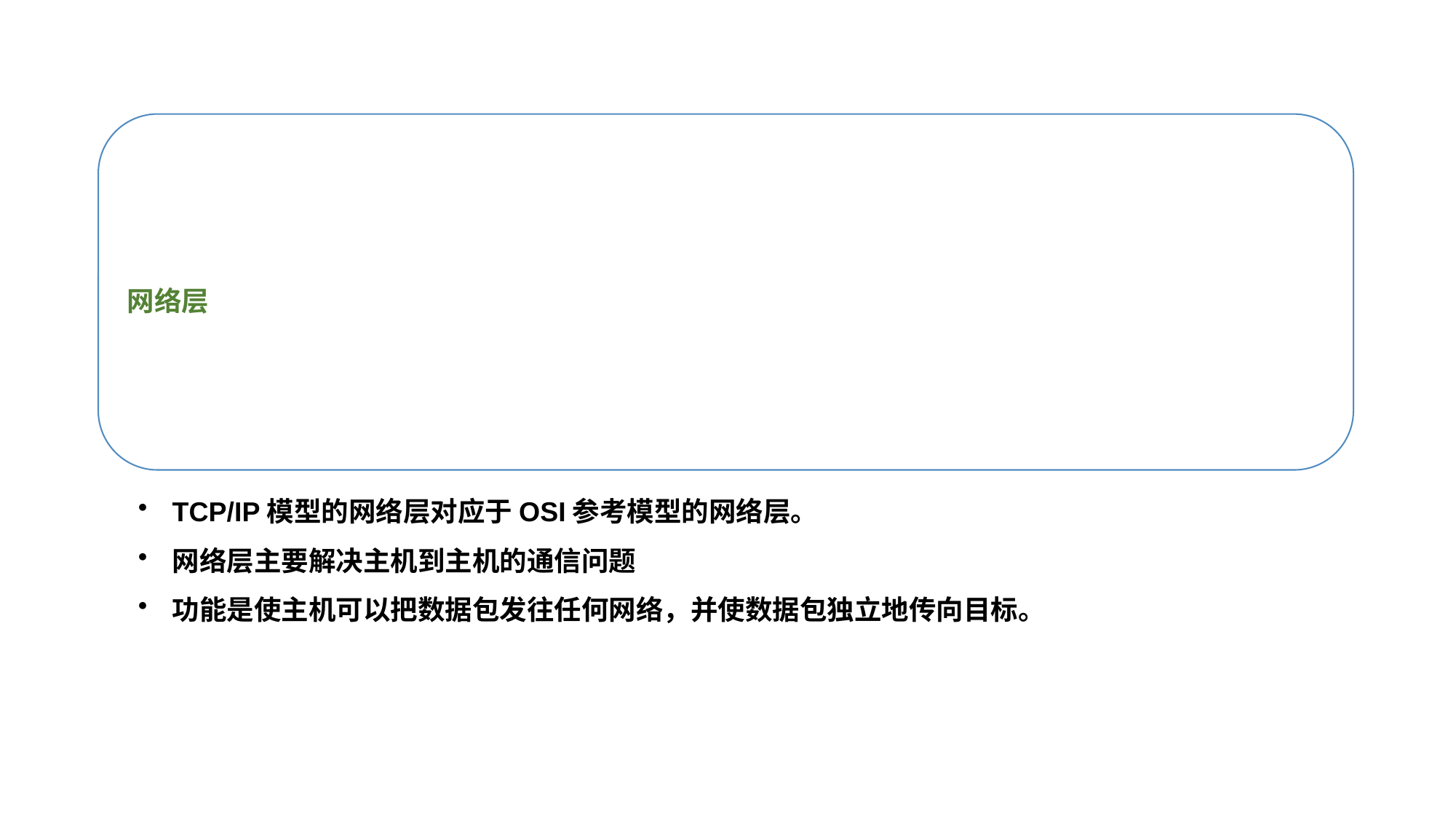

网络层
TCP/IP模型的网络层对应于OSI参考模型的网络层。
网络层主要解决主机到主机的通信问题
功能是使主机可以把数据包发往任何网络，并使数据包独立地传向目标。